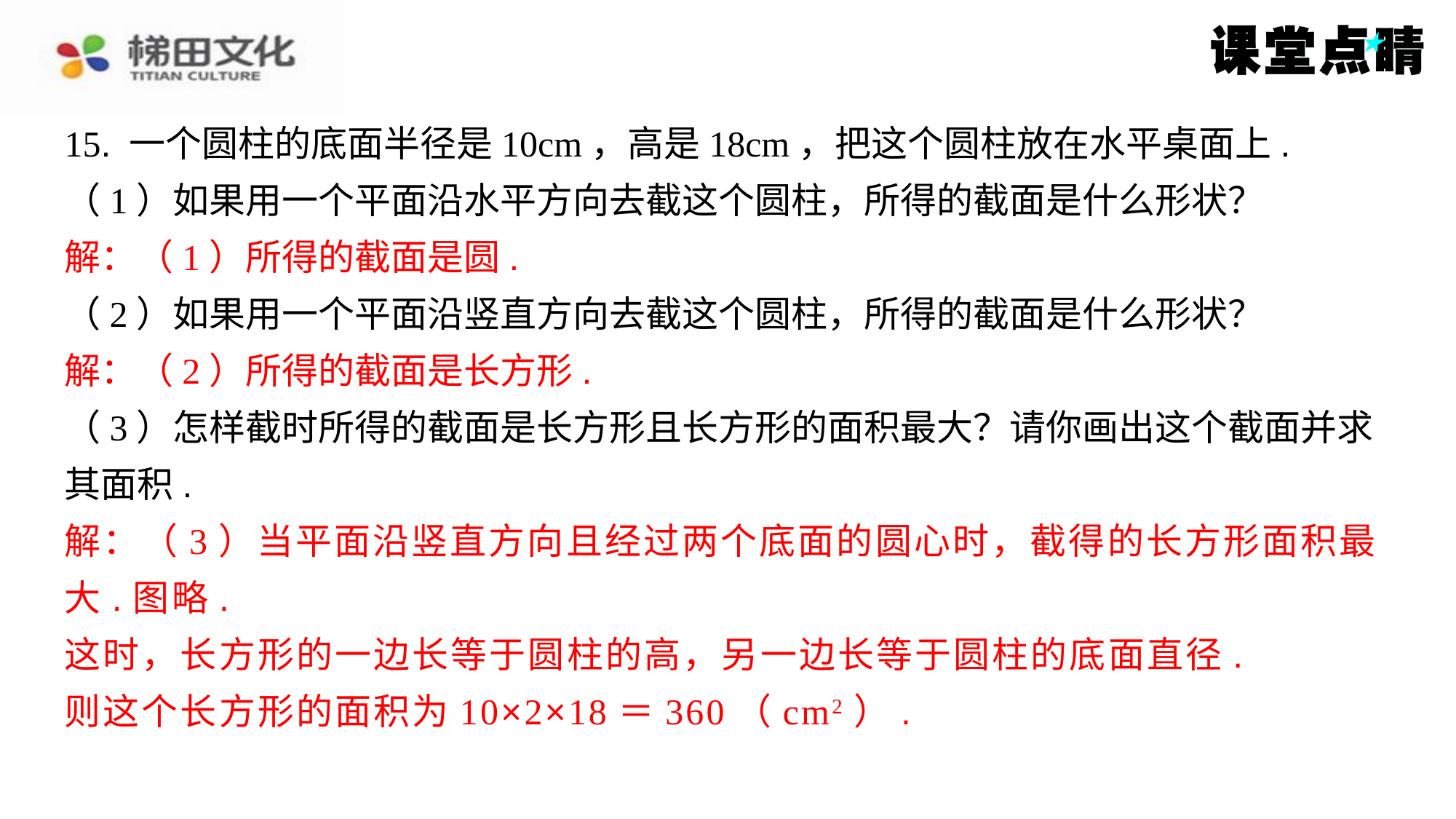

15. 一个圆柱的底面半径是10cm，高是18cm，把这个圆柱放在水平桌面上.
（1）如果用一个平面沿水平方向去截这个圆柱，所得的截面是什么形状？
解：（1）所得的截面是圆.
（2）如果用一个平面沿竖直方向去截这个圆柱，所得的截面是什么形状？
解：（2）所得的截面是长方形.
（3）怎样截时所得的截面是长方形且长方形的面积最大？请你画出这个截面并求
其面积.
解：（3）当平面沿竖直方向且经过两个底面的圆心时，截得的长方形面积最
大.图略.
这时，长方形的一边长等于圆柱的高，另一边长等于圆柱的底面直径.
则这个长方形的面积为10×2×18＝360（cm2）.
解：（1）所得的截面是圆.
解：（2）所得的截面是长方形.
解：（3）当平面沿竖直方向且经过两个底面的圆心时，截得的长方形面积最
大.图略.
这时，长方形的一边长等于圆柱的高，另一边长等于圆柱的底面直径.
则这个长方形的面积为10×2×18＝360（cm2）.